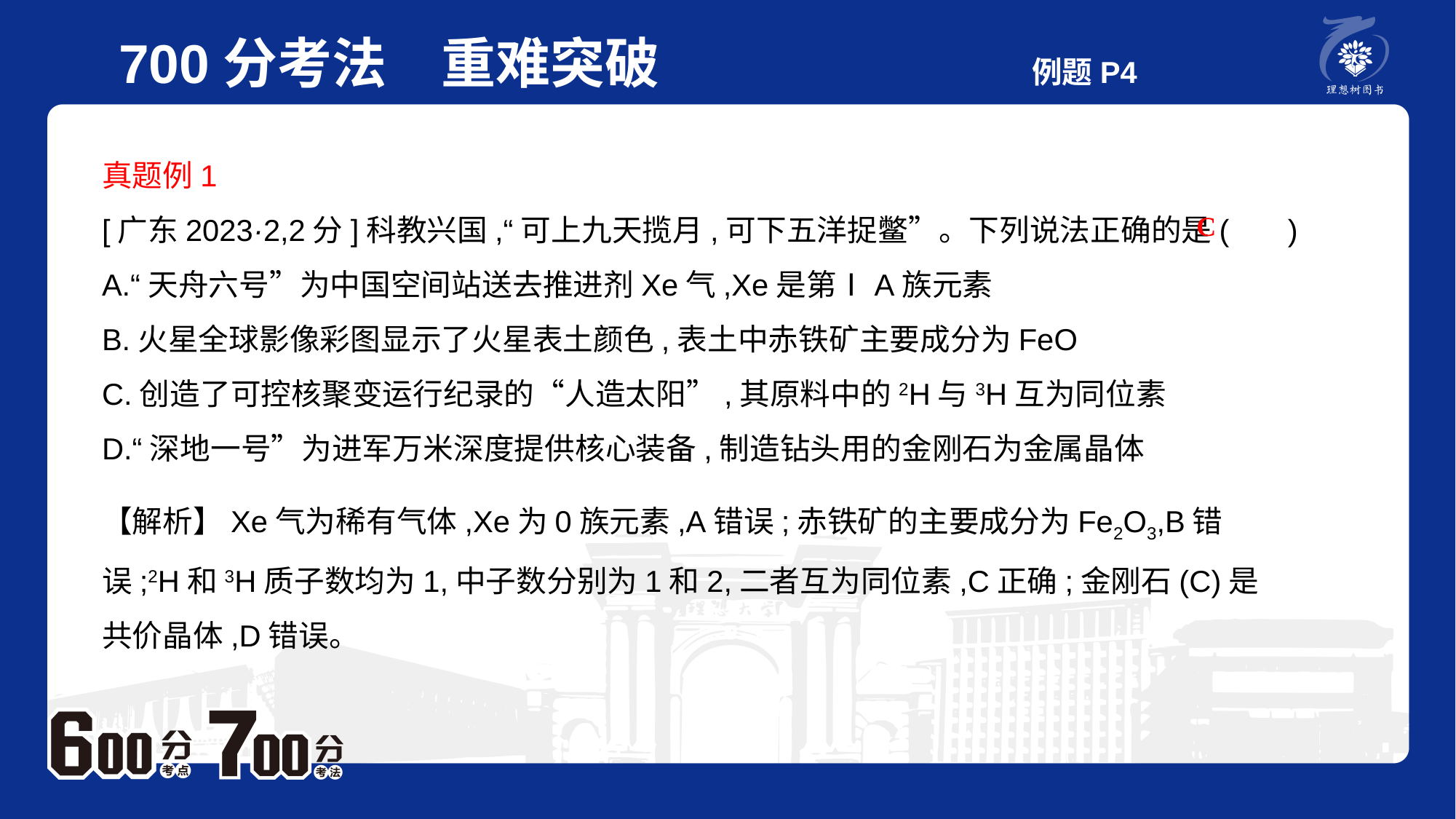

700分考法　重难突破                               例题P4
真题例1
[广东2023·2,2分]科教兴国,“可上九天揽月,可下五洋捉鳖”。下列说法正确的是(       )A.“天舟六号”为中国空间站送去推进剂Xe气,Xe是第ⅠA族元素B.火星全球影像彩图显示了火星表土颜色,表土中赤铁矿主要成分为FeOC.创造了可控核聚变运行纪录的“人造太阳”,其原料中的2H与3H互为同位素D.“深地一号”为进军万米深度提供核心装备,制造钻头用的金刚石为金属晶体

C
【解析】Xe气为稀有气体,Xe为0族元素,A错误;赤铁矿的主要成分为Fe2O3,B错误;2H和3H质子数均为1,中子数分别为1和2,二者互为同位素,C正确;金刚石(C)是共价晶体,D错误。